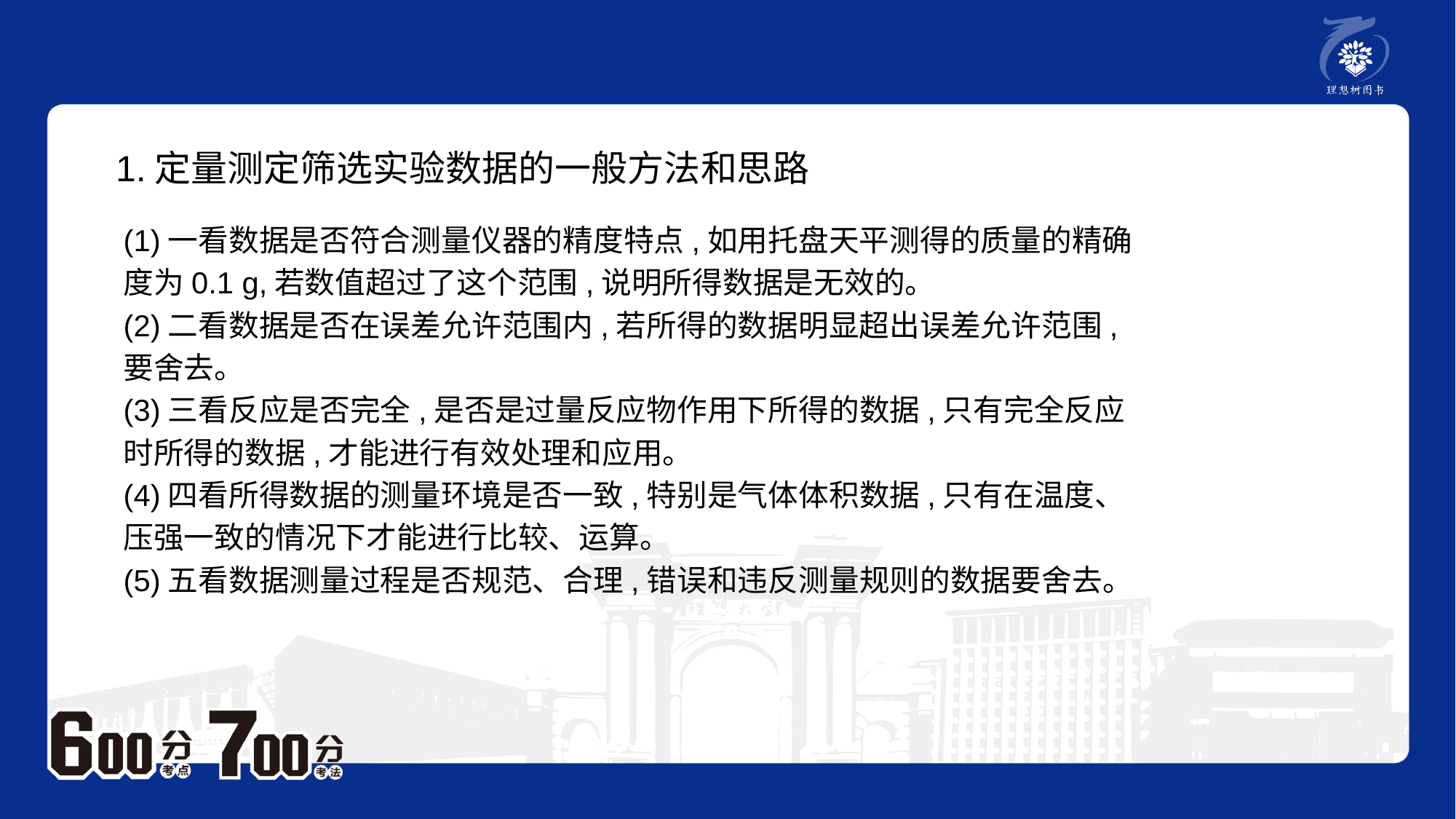

1.定量测定筛选实验数据的一般方法和思路
(1)一看数据是否符合测量仪器的精度特点,如用托盘天平测得的质量的精确度为0.1 g,若数值超过了这个范围,说明所得数据是无效的。
(2)二看数据是否在误差允许范围内,若所得的数据明显超出误差允许范围,要舍去。
(3)三看反应是否完全,是否是过量反应物作用下所得的数据,只有完全反应时所得的数据,才能进行有效处理和应用。
(4)四看所得数据的测量环境是否一致,特别是气体体积数据,只有在温度、压强一致的情况下才能进行比较、运算。
(5)五看数据测量过程是否规范、合理,错误和违反测量规则的数据要舍去。